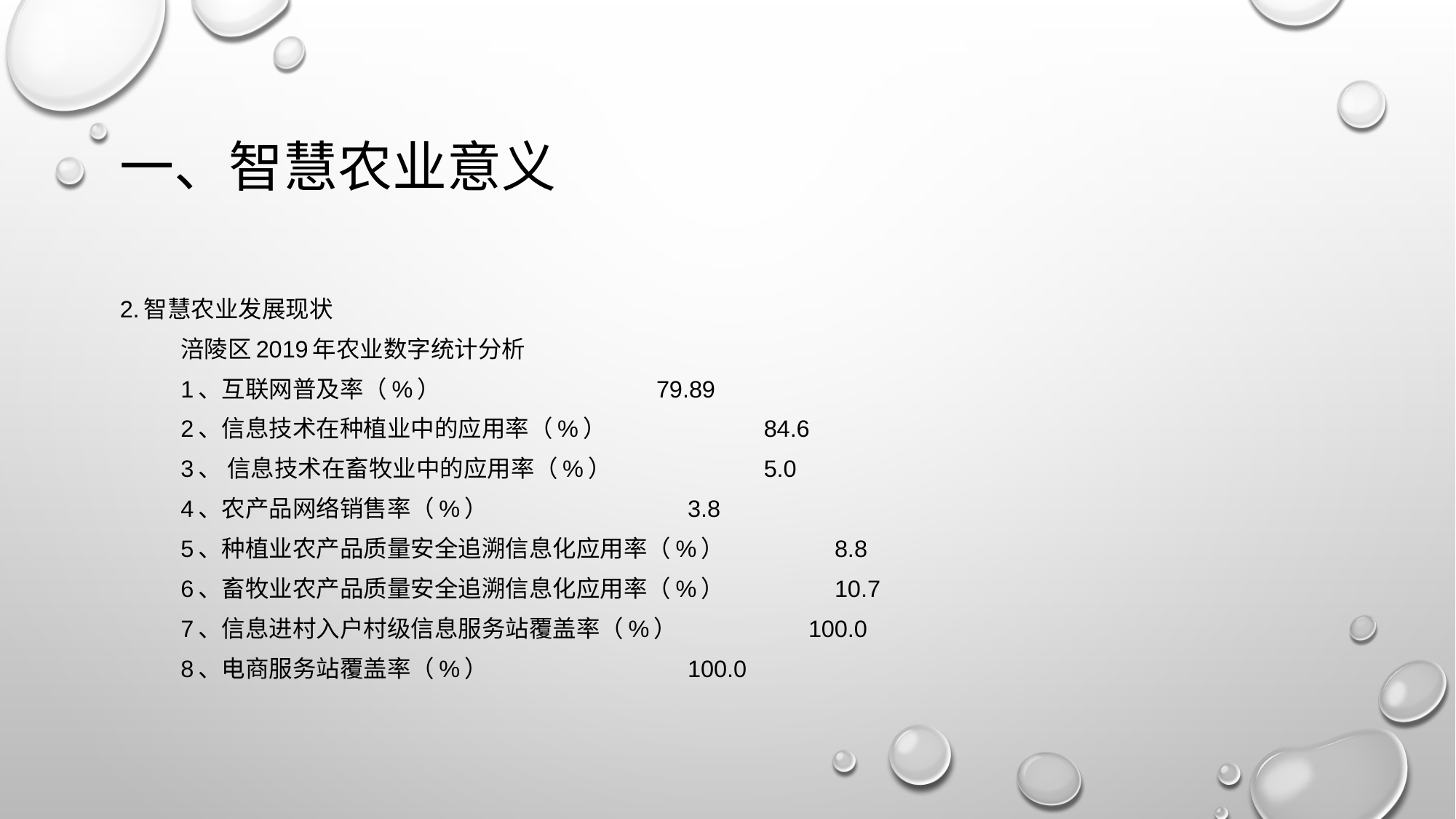

# 一、智慧农业意义
2.智慧农业发展现状
涪陵区2019年农业数字统计分析
1、互联网普及率（%）                                        79.89
2、信息技术在种植业中的应用率（%）                             84.6
3、 信息技术在畜牧业中的应用率（%）                            5.0
4、农产品网络销售率（%）                                     3.8
5、种植业农产品质量安全追溯信息化应用率（%）                    8.8
6、畜牧业农产品质量安全追溯信息化应用率（%）                    10.7
7、信息进村入户村级信息服务站覆盖率（%）                        100.0
8、电商服务站覆盖率（%）                                     100.0